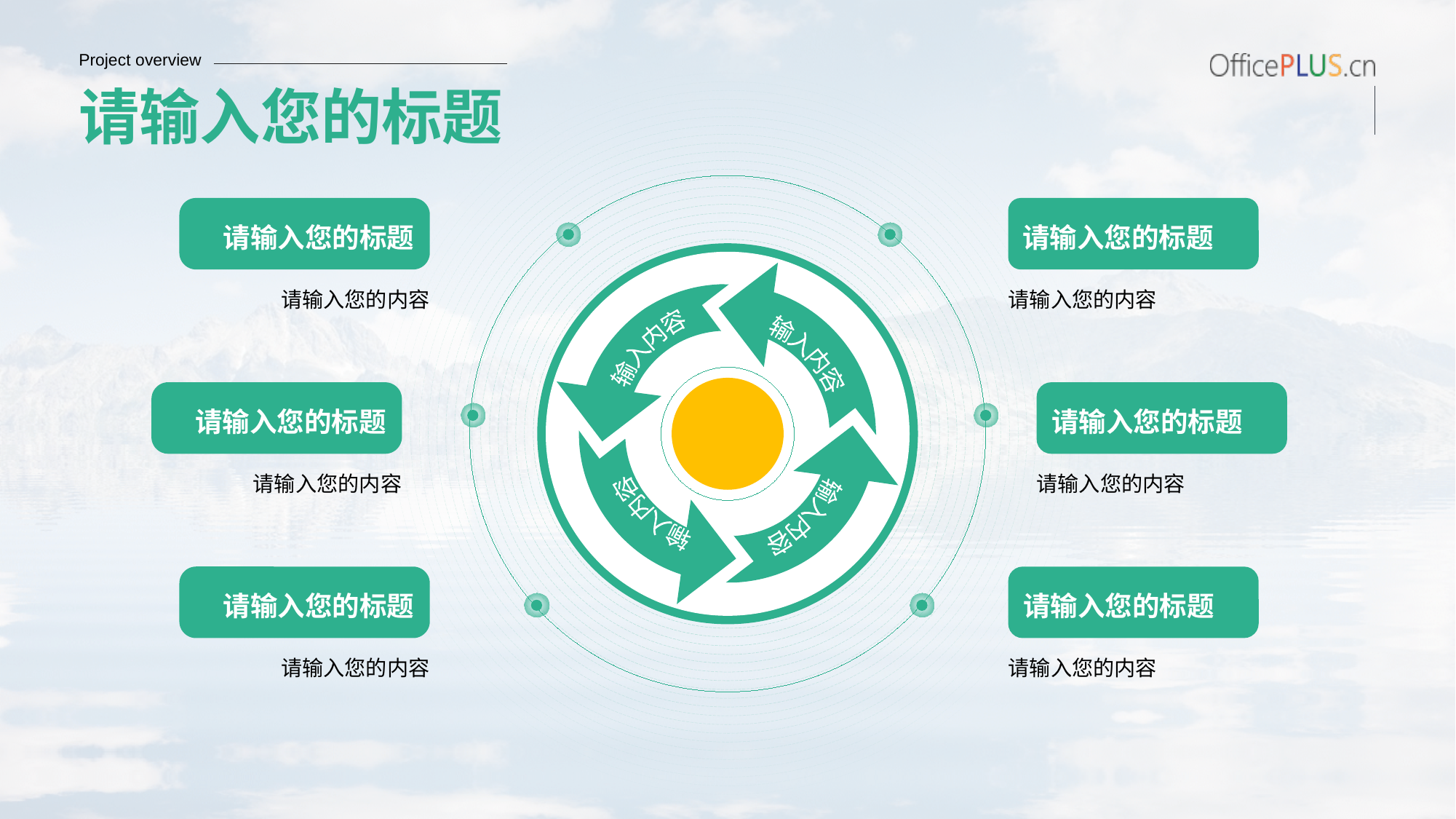

Project overview
请输入您的标题
请输入您的标题
请输入您的标题

请输入您的内容
请输入您的内容
输入内容
输入内容
输入内容

输入内容
请输入您的标题
请输入您的标题

请输入您的内容
请输入您的内容
请输入您的标题
请输入您的标题

请输入您的内容
请输入您的内容